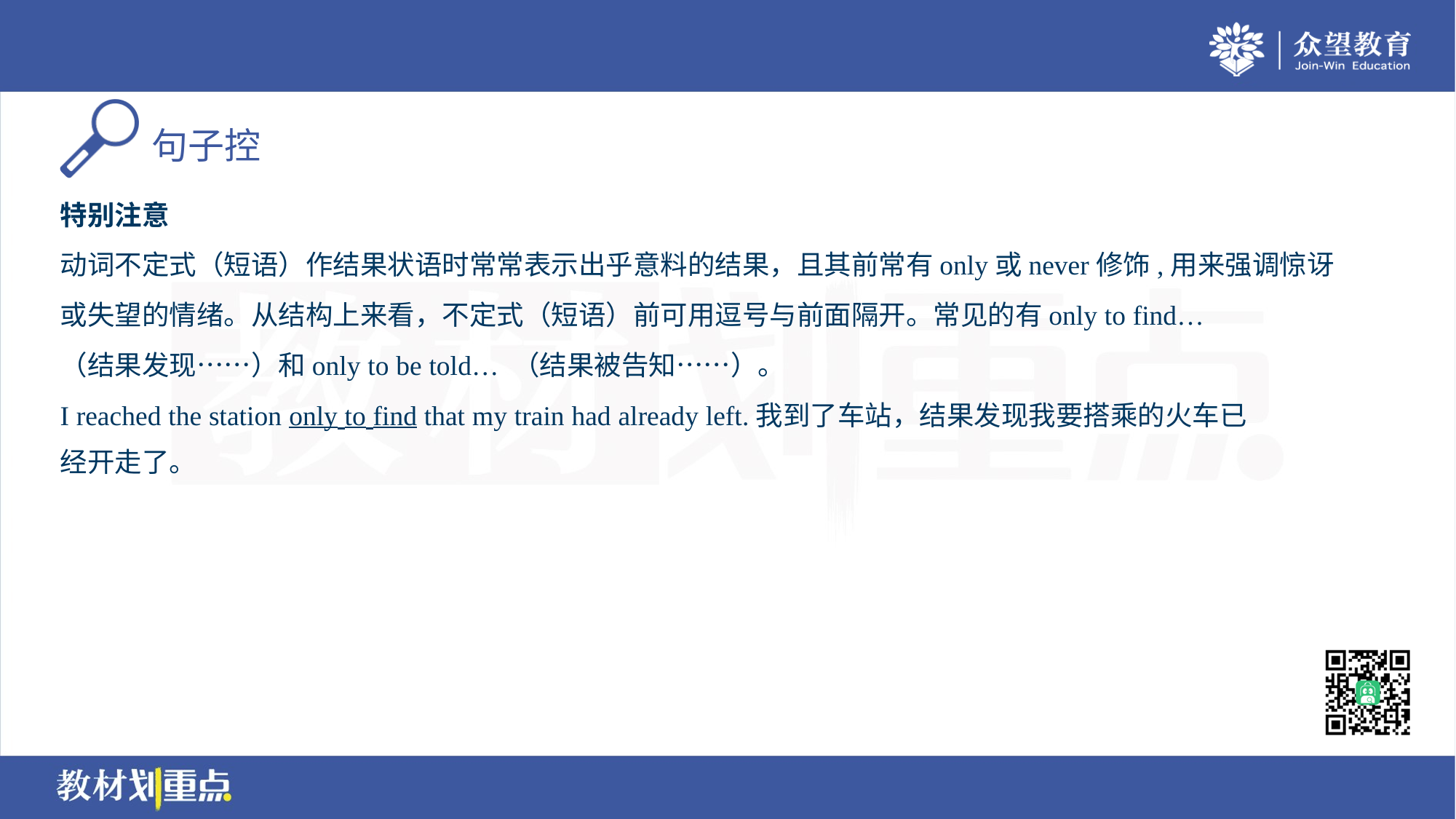

特别注意
动词不定式（短语）作结果状语时常常表示出乎意料的结果，且其前常有only或never修饰,用来强调惊讶
或失望的情绪。从结构上来看，不定式（短语）前可用逗号与前面隔开。常见的有only to find…
（结果发现……）和only to be told… （结果被告知……）。
I reached the station only to find that my train had already left.我到了车站，结果发现我要搭乘的火车已
经开走了。